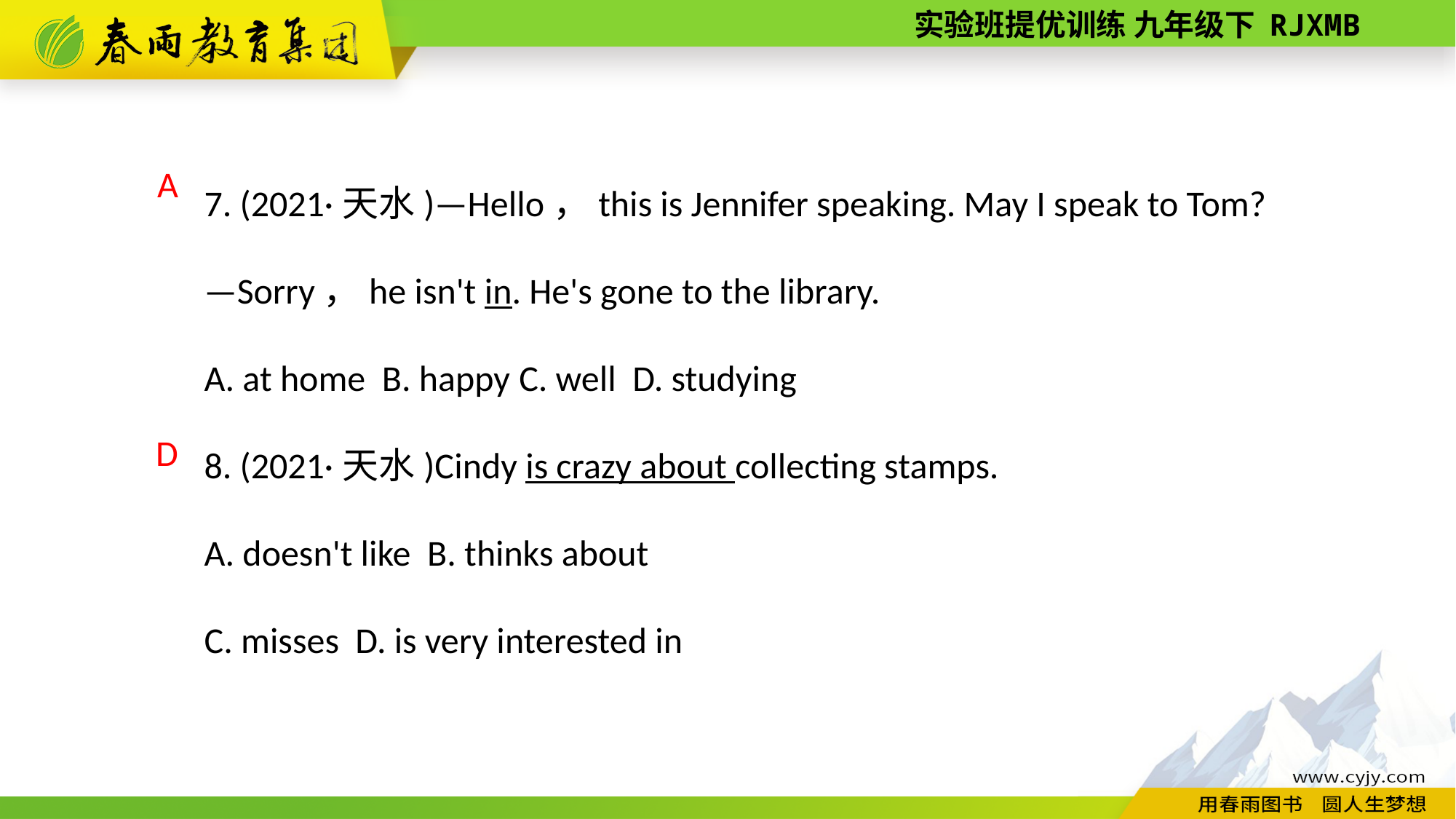

7. (2021·天水)—Hello，this is Jennifer speaking. May I speak to Tom?
—Sorry，he isn't in. He's gone to the library.
A. at home  B. happy  C. well  D. studying
8. (2021·天水)Cindy is crazy about collecting stamps.
A. doesn't like  B. thinks about
C. misses  D. is very interested in
A
D